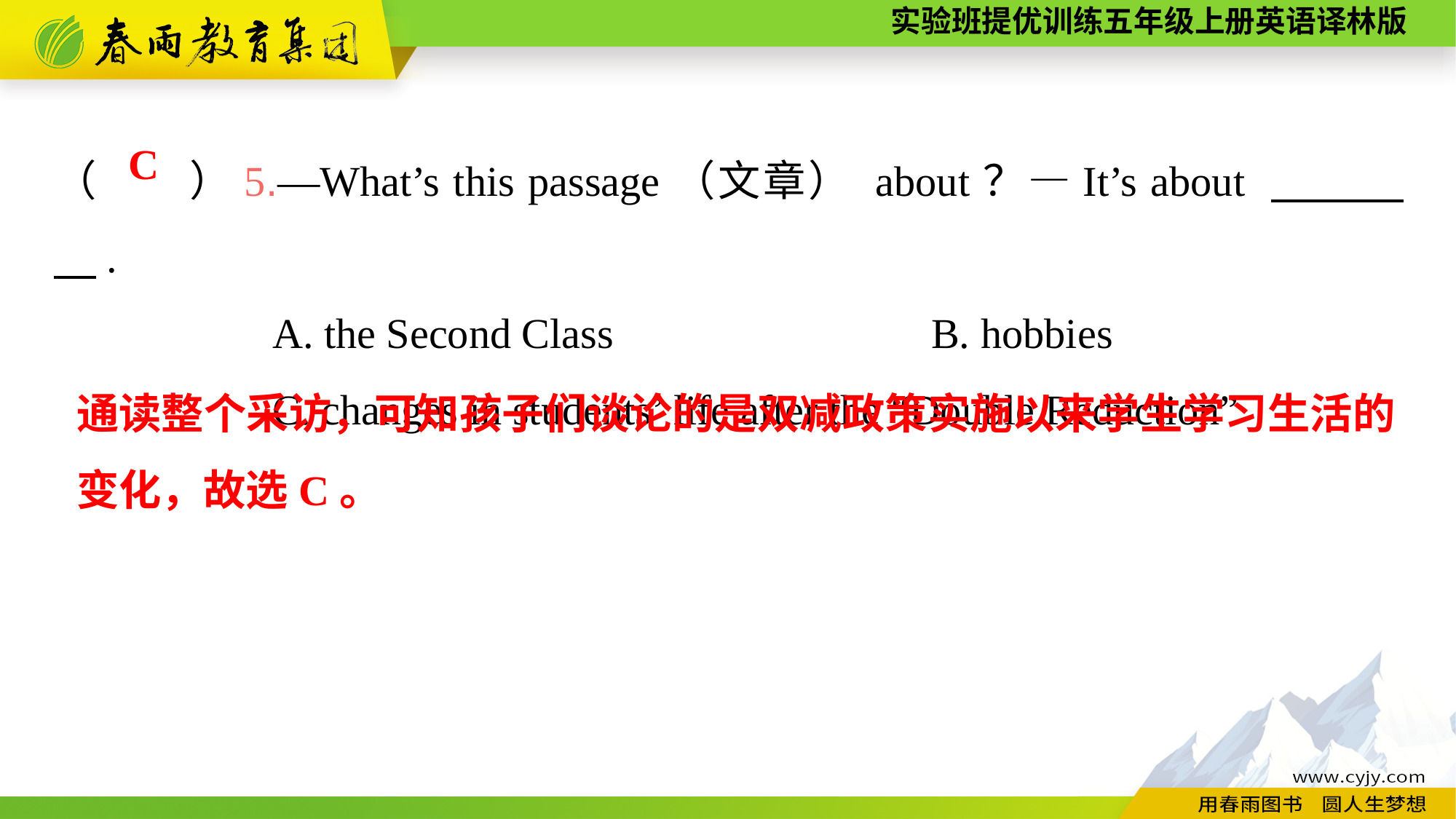

（　　）5.—What’s this passage（文章） about？—It’s about 　　　　.
		A. the Second Class	　　　　　B. hobbies
		C. changes in students’ life after the “Double Reduction”
C
通读整个采访，可知孩子们谈论的是双减政策实施以来学生学习生活的变化，故选C。